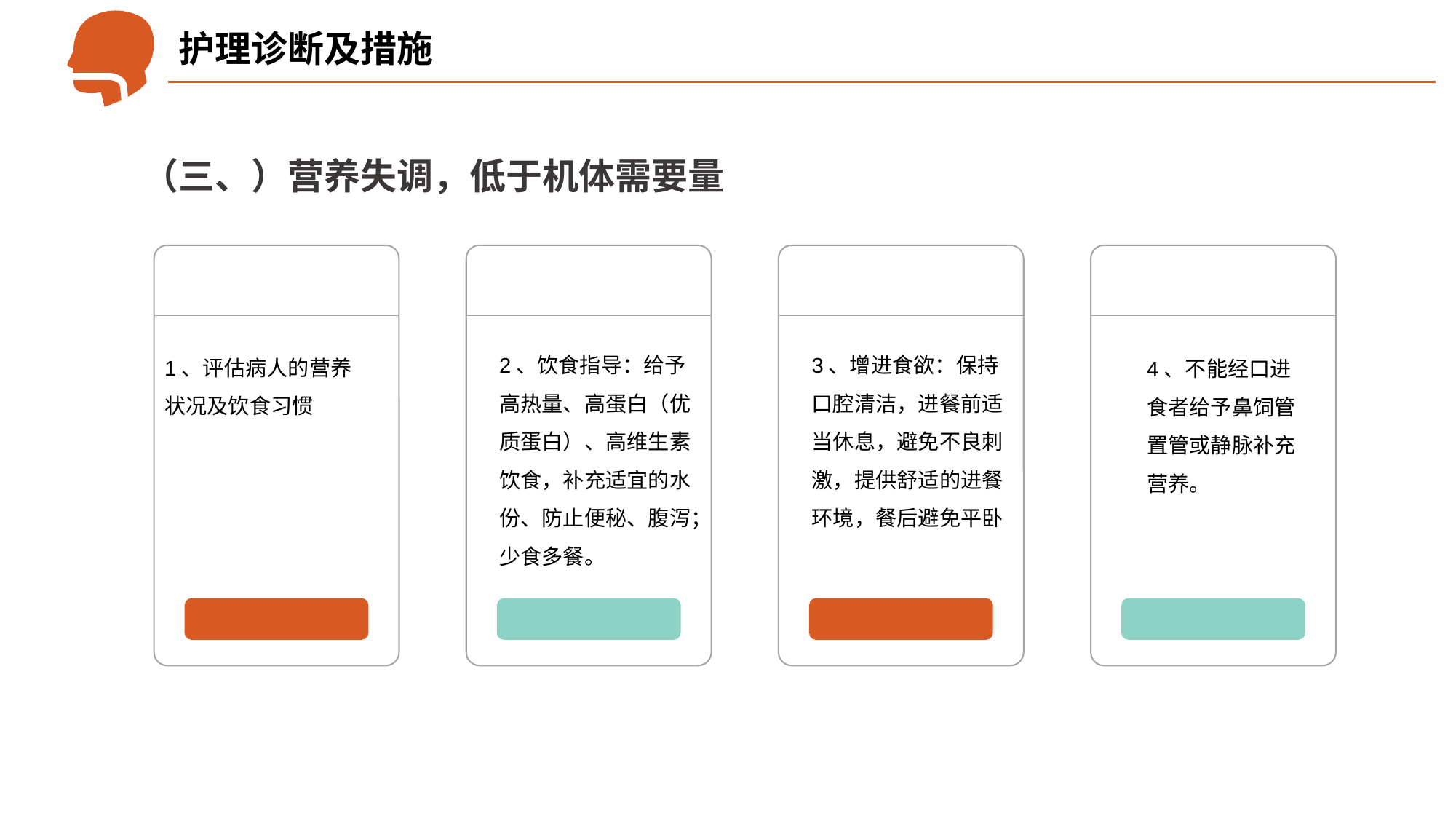

护理诊断及措施
（三、）营养失调，低于机体需要量

1、评估病人的营养状况及饮食习惯

2、饮食指导：给予高热量、高蛋白（优质蛋白）、高维生素饮食，补充适宜的水份、防止便秘、腹泻；少食多餐。

3、增进食欲：保持口腔清洁，进餐前适当休息，避免不良刺激，提供舒适的进餐环境，餐后避免平卧

4、不能经口进食者给予鼻饲管置管或静脉补充营养。